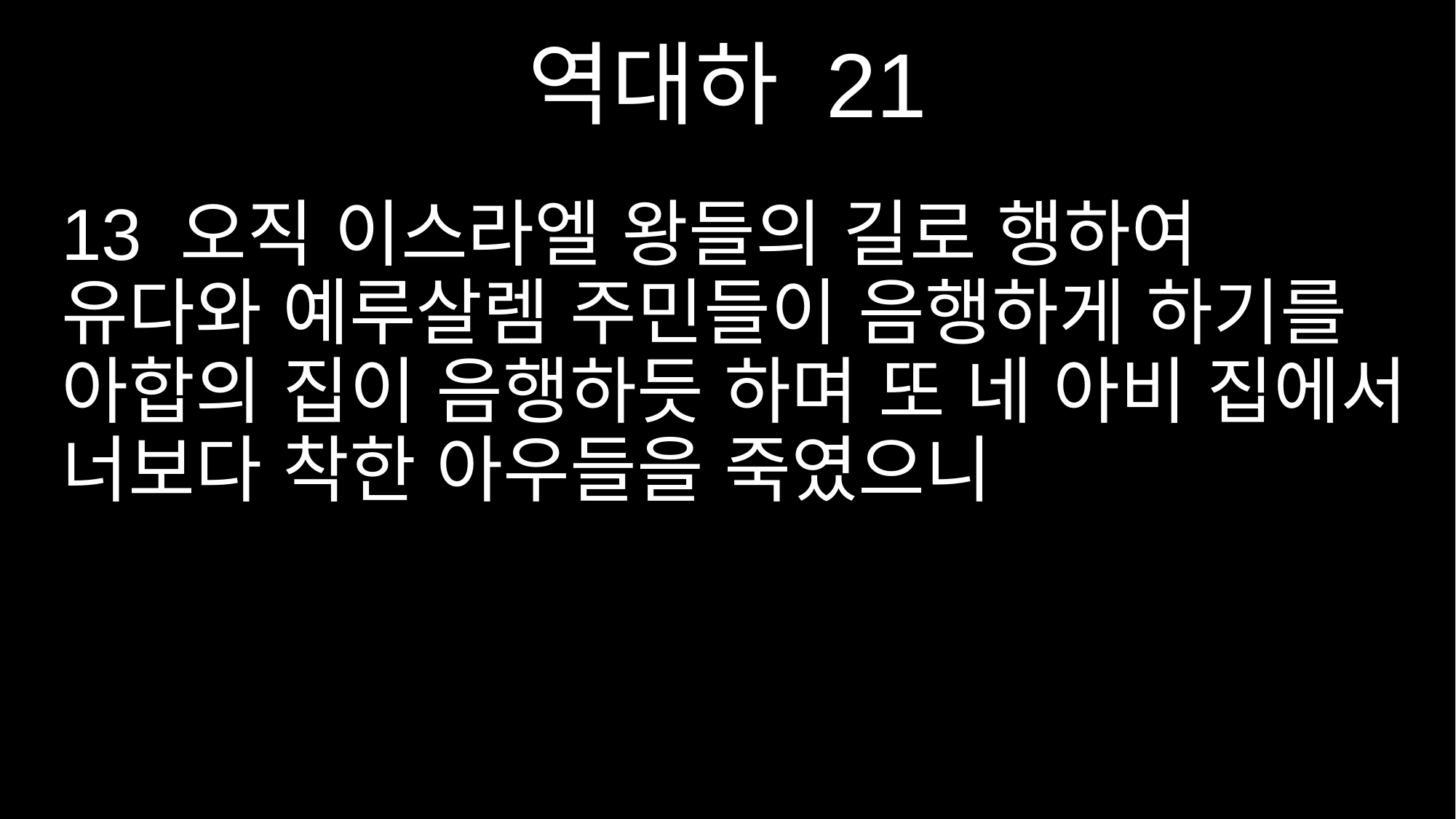

역대하 21
13 오직 이스라엘 왕들의 길로 행하여 유다와 예루살렘 주민들이 음행하게 하기를 아합의 집이 음행하듯 하며 또 네 아비 집에서 너보다 착한 아우들을 죽였으니